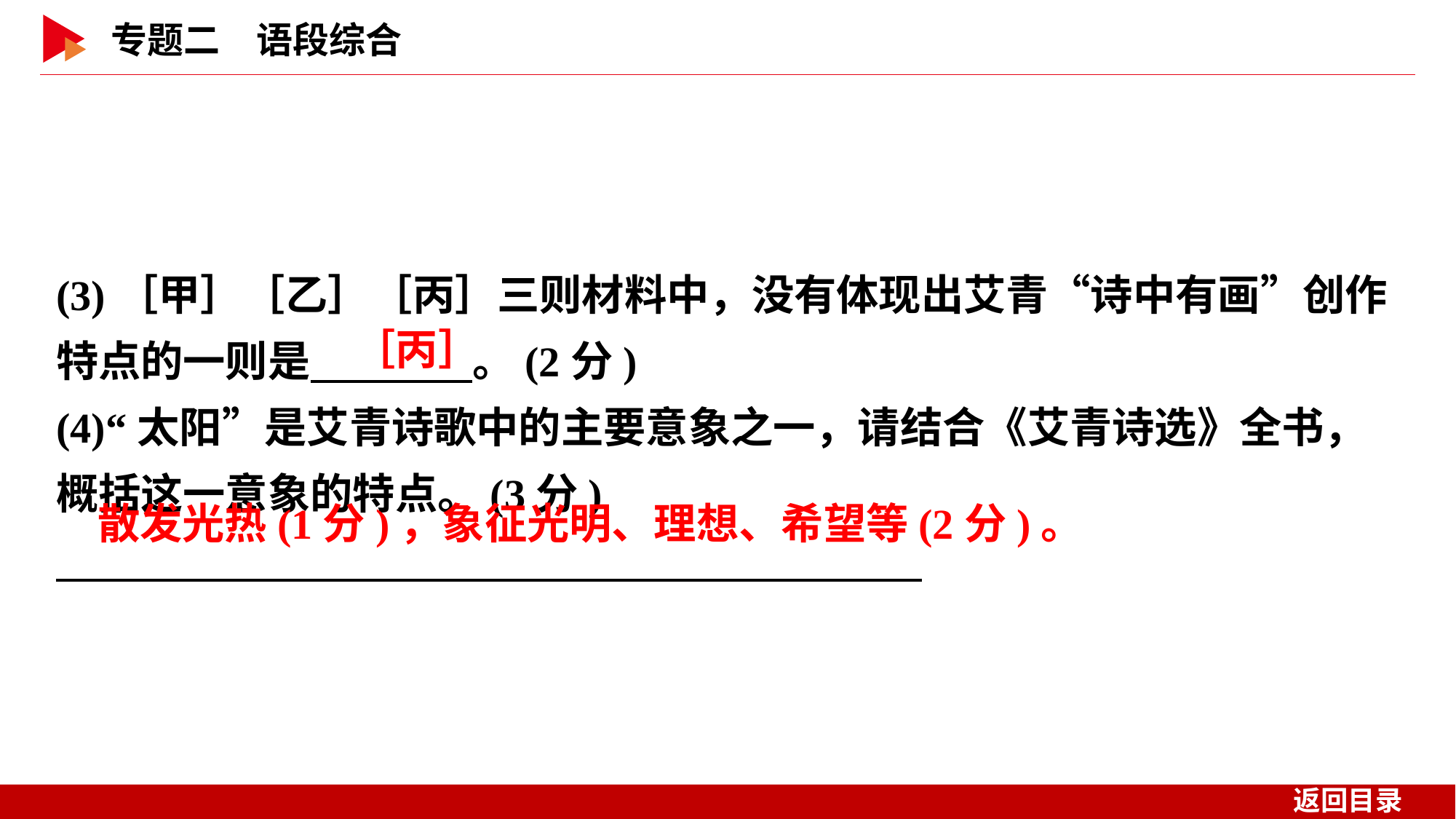

(3)［甲］［乙］［丙］三则材料中，没有体现出艾青“诗中有画”创作特点的一则是　        　。(2分)
(4)“太阳”是艾青诗歌中的主要意象之一，请结合《艾青诗选》全书，概括这一意象的特点。(3分)

［丙］
散发光热(1分)，象征光明、理想、希望等(2分)。